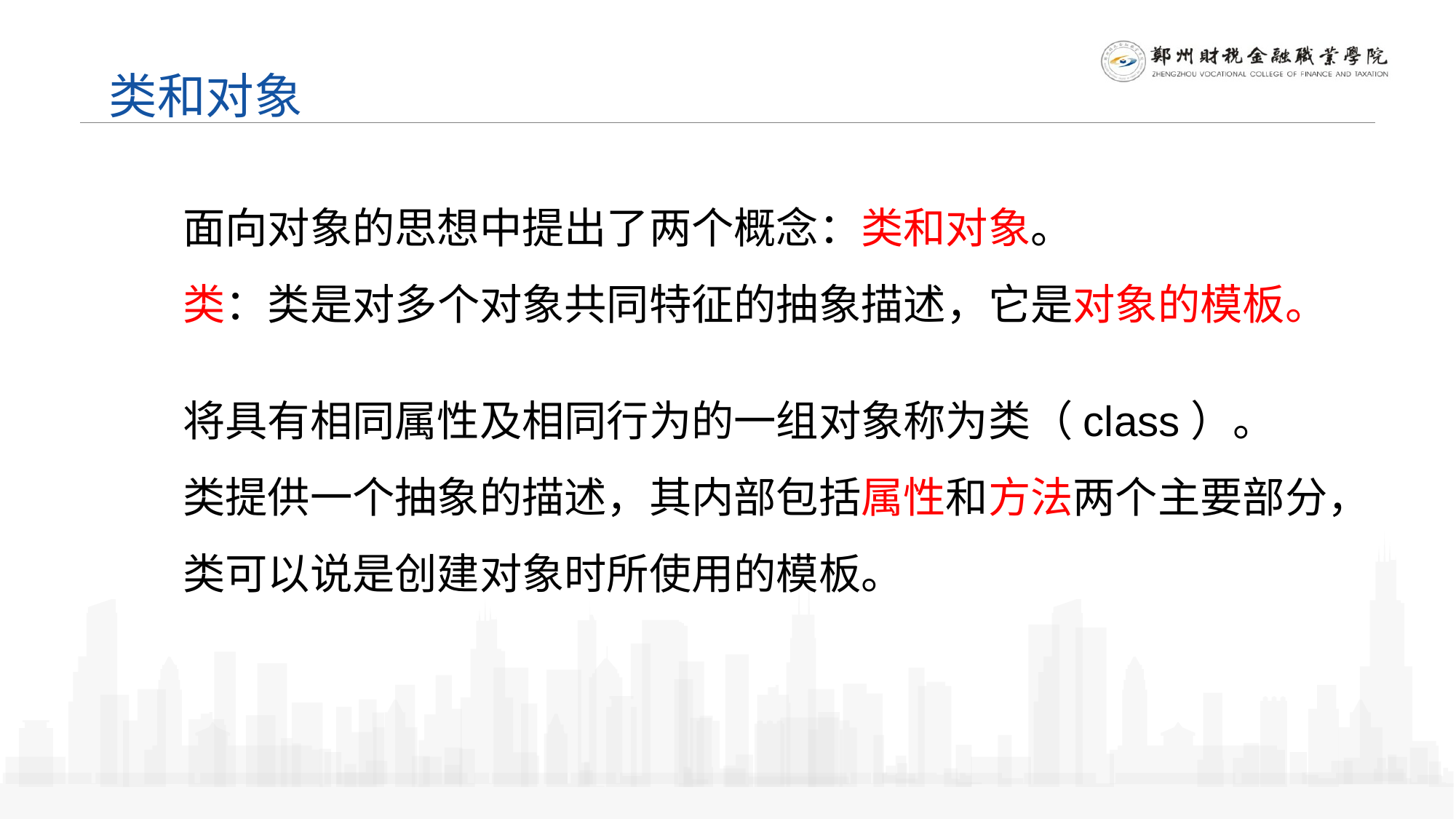

类和对象
面向对象的思想中提出了两个概念：类和对象。
类：类是对多个对象共同特征的抽象描述，它是对象的模板。
将具有相同属性及相同行为的一组对象称为类（class）。
类提供一个抽象的描述，其内部包括属性和方法两个主要部分，类可以说是创建对象时所使用的模板。